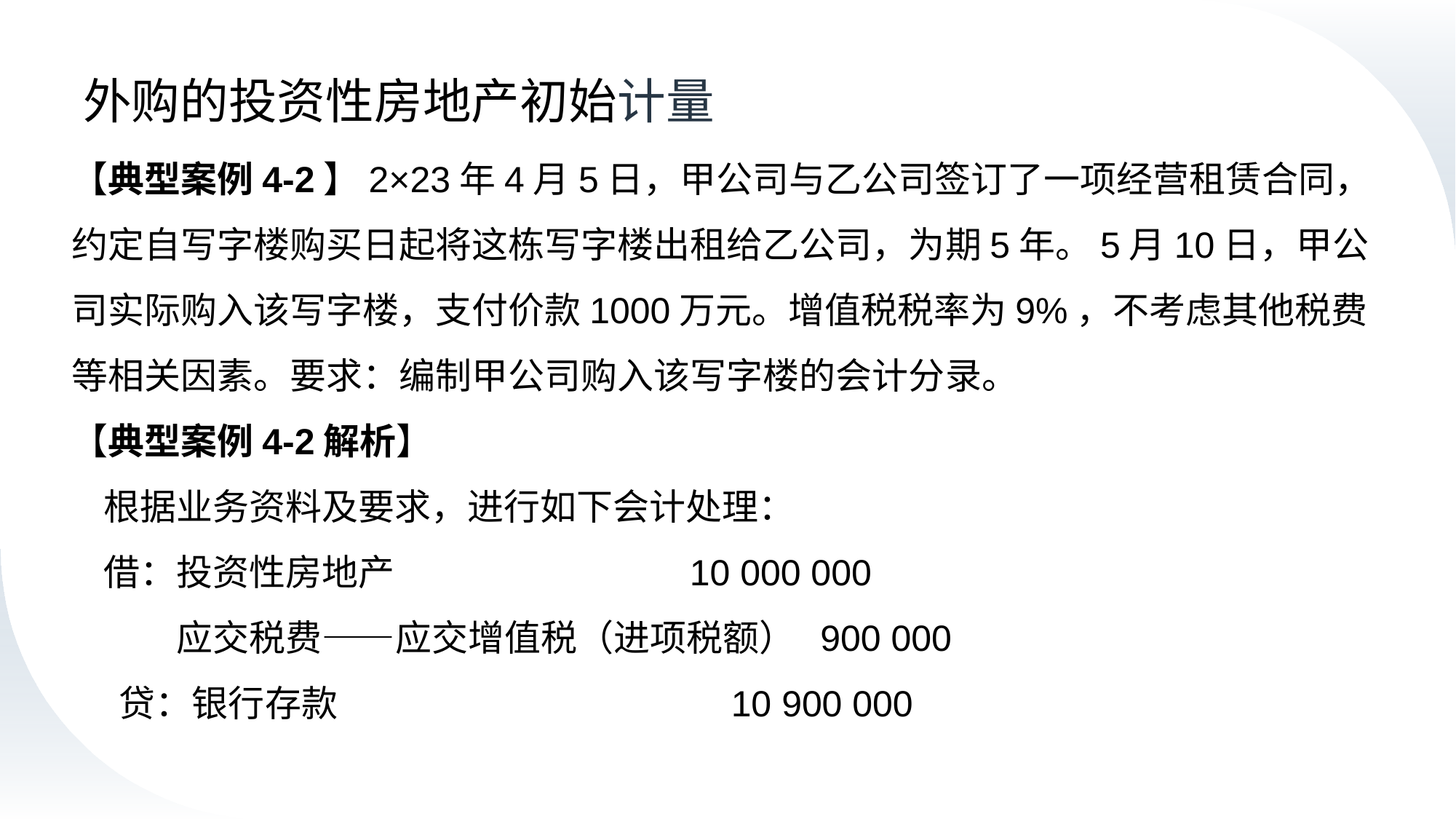

# 外购的投资性房地产初始计量
【典型案例4-2】2×23年4月5日，甲公司与乙公司签订了一项经营租赁合同，约定自写字楼购买日起将这栋写字楼出租给乙公司，为期5年。5月10日，甲公司实际购入该写字楼，支付价款1000万元。增值税税率为9%，不考虑其他税费等相关因素。要求：编制甲公司购入该写字楼的会计分录。
【典型案例4-2解析】
根据业务资料及要求，进行如下会计处理：
借：投资性房地产                                   10 000 000
    应交税费——应交增值税（进项税额）  900 000
贷：银行存款                                               10 900 000